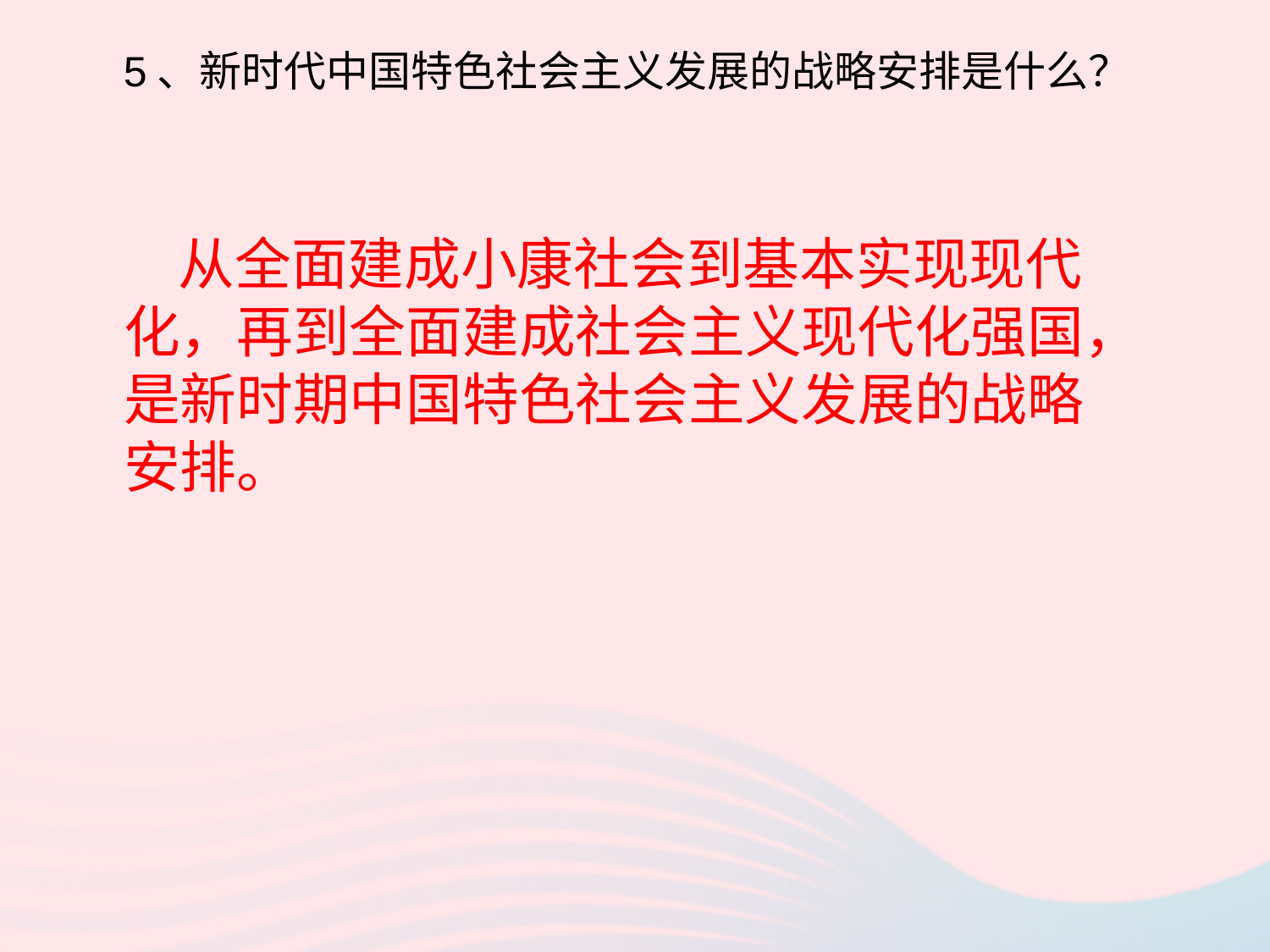

# 5、新时代中国特色社会主义发展的战略安排是什么？
       从全面建成小康社会到基本实现现代化，再到全面建成社会主义现代化强国，是新时期中国特色社会主义发展的战略安排。